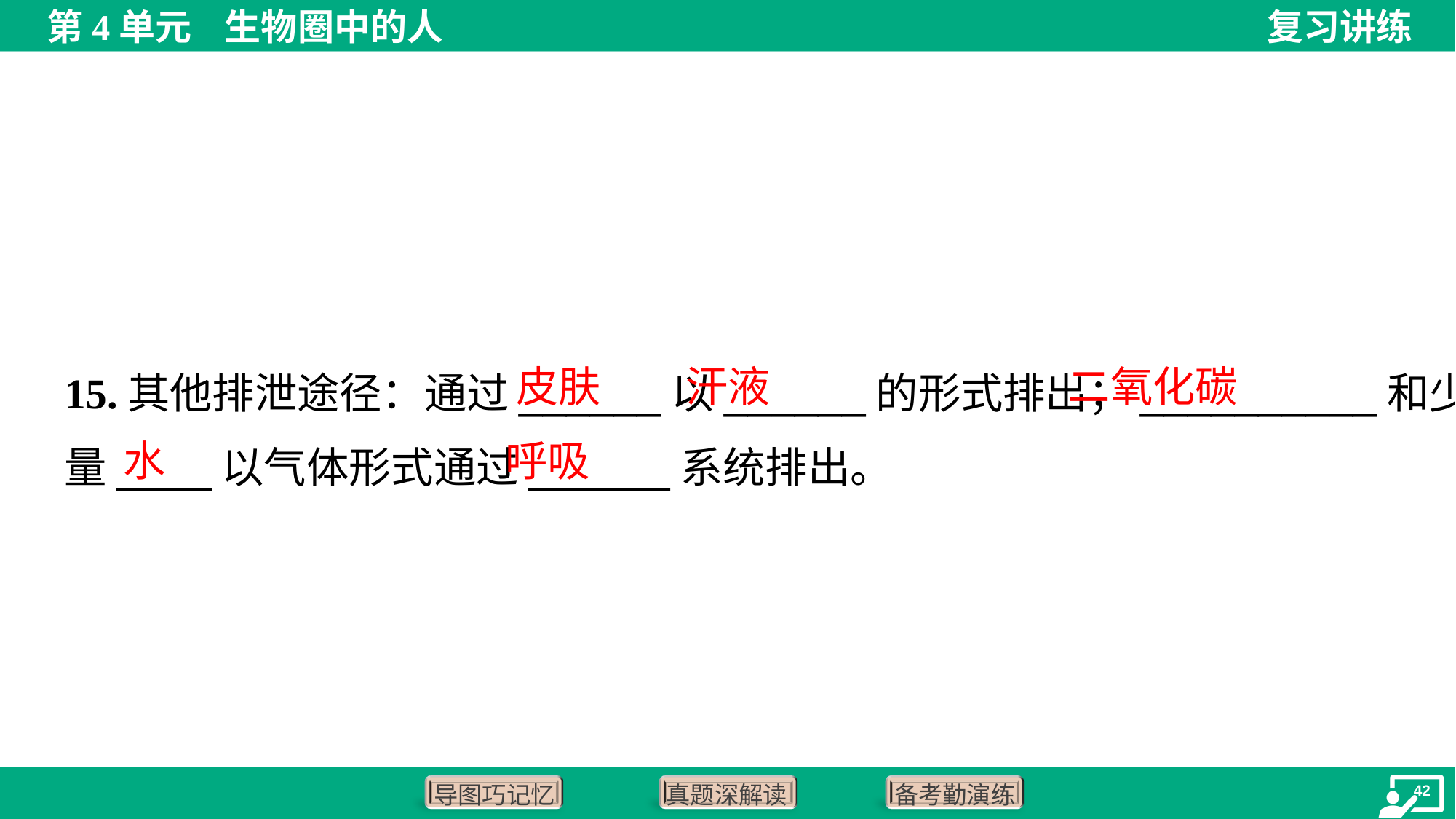

皮肤
汗液
二氧化碳
15.其他排泄途径：通过______以______的形式排出；__________和少
量____以气体形式通过______系统排出。
水
呼吸